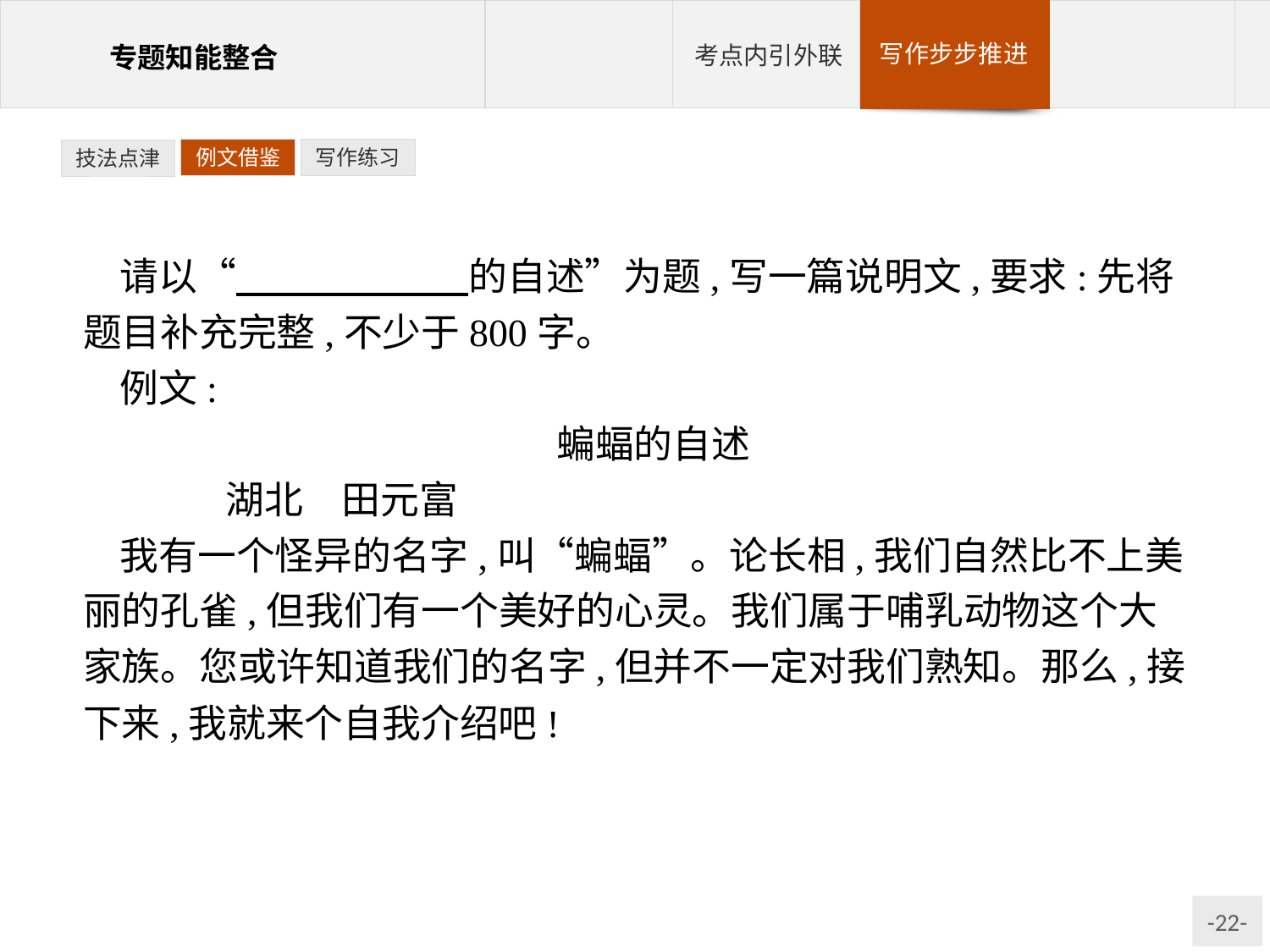

例文借鉴
写作练习
技法点津
请以“　　　　　　的自述”为题,写一篇说明文,要求:先将题目补充完整,不少于800字。
例文:
蝙蝠的自述
	湖北　田元富
我有一个怪异的名字,叫“蝙蝠”。论长相,我们自然比不上美丽的孔雀,但我们有一个美好的心灵。我们属于哺乳动物这个大家族。您或许知道我们的名字,但并不一定对我们熟知。那么,接下来,我就来个自我介绍吧!